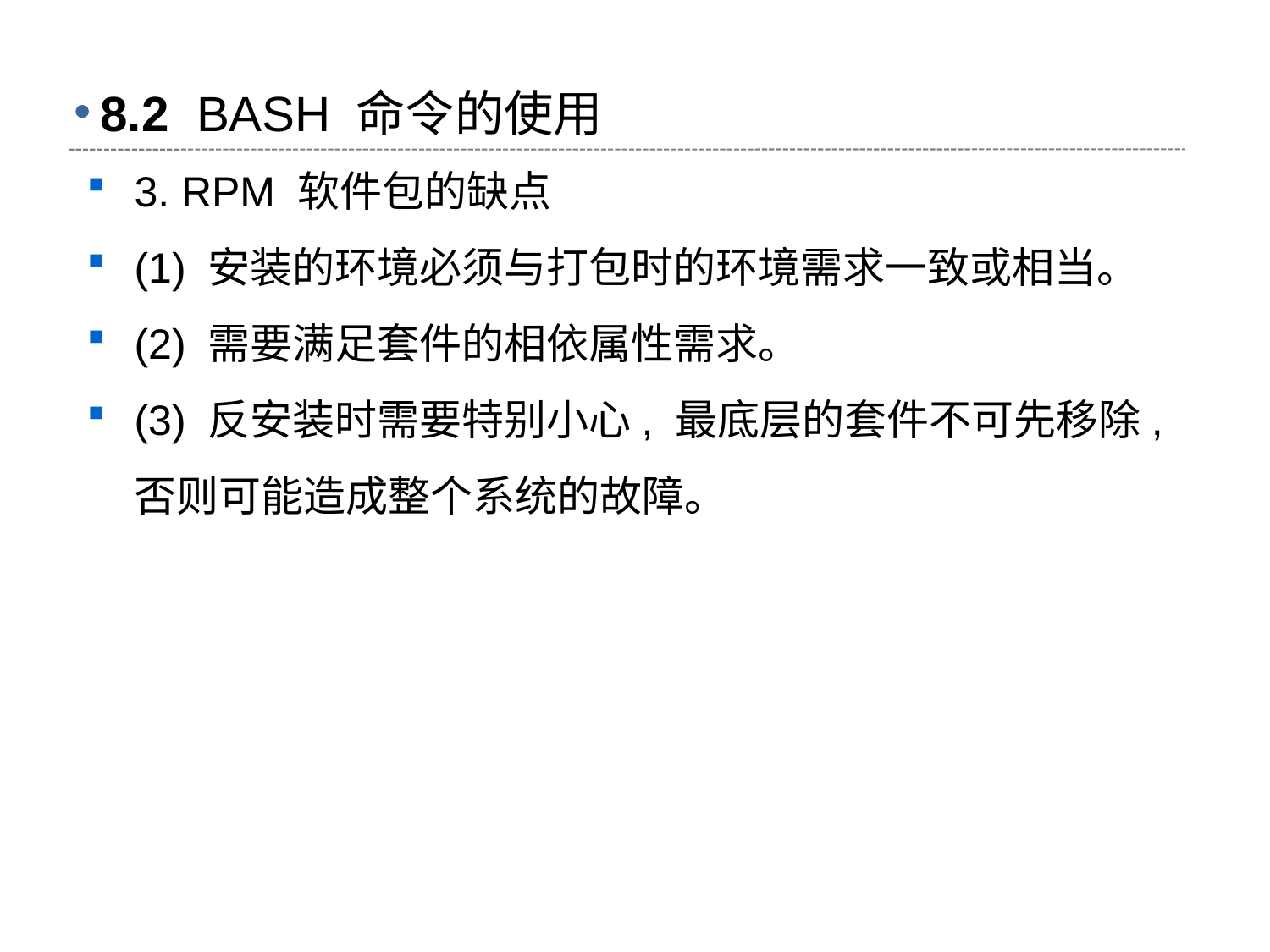

# 8.2  BASH 命令的使用

3. RPM 软件包的缺点
(1) 安装的环境必须与打包时的环境需求一致或相当。
(2) 需要满足套件的相依属性需求。
(3) 反安装时需要特别小心, 最底层的套件不可先移除, 否则可能造成整个系统的故障。